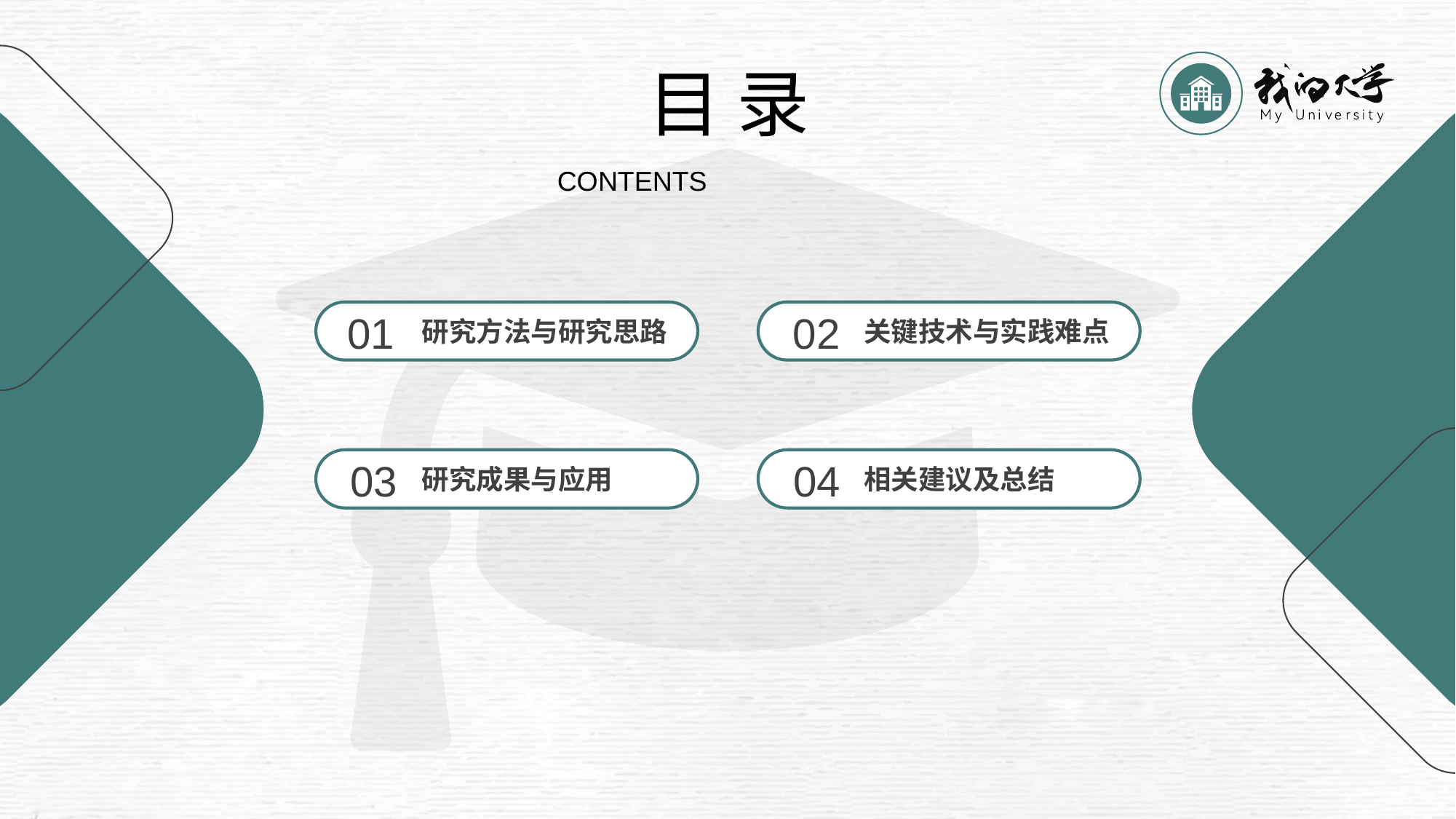

目 录

My University
CONTENTS

01

研究方法与研究思路
02

关键技术与实践难点
03

研究成果与应用
04

相关建议及总结